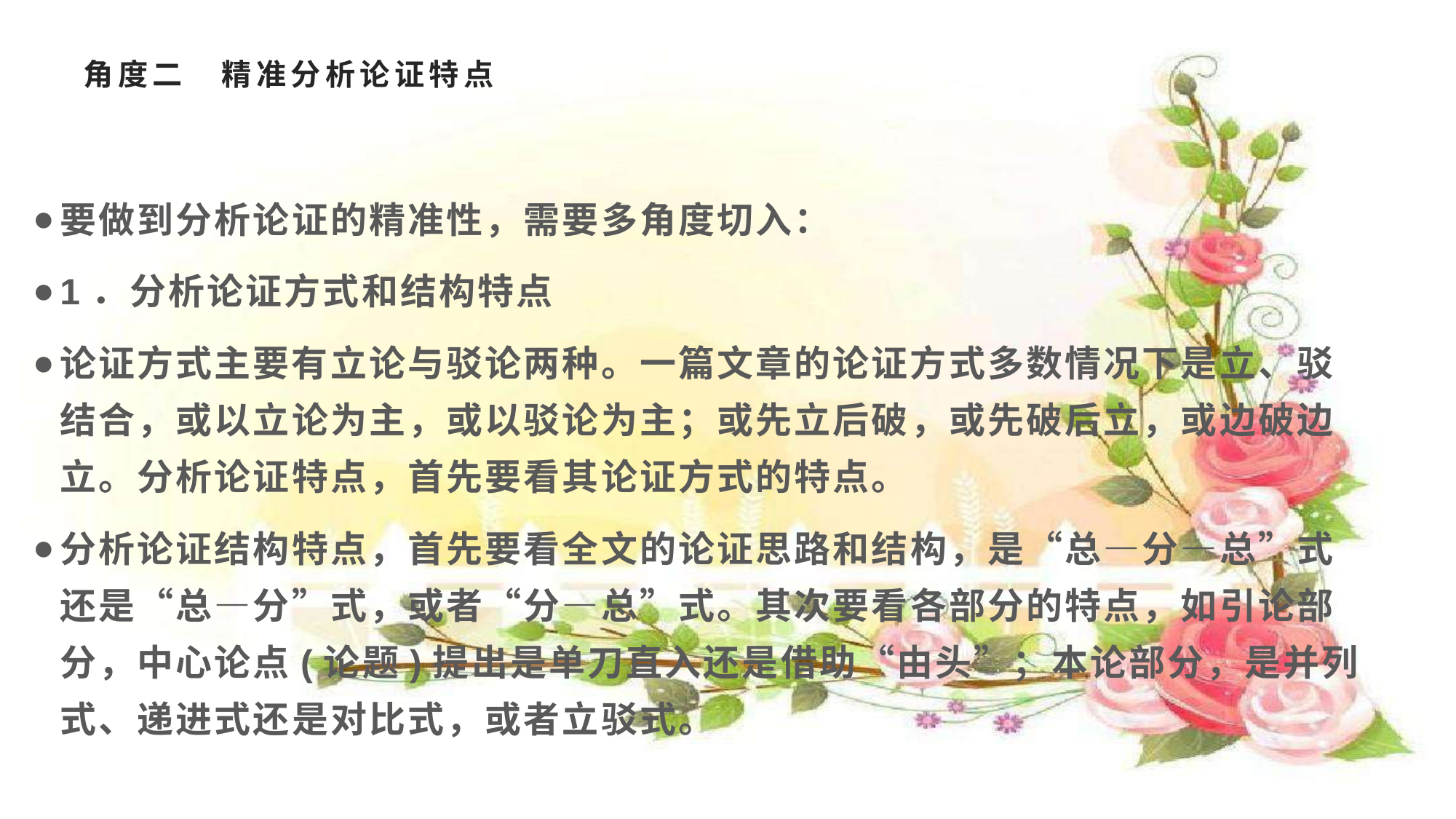

# 角度二　精准分析论证特点
要做到分析论证的精准性，需要多角度切入：
1．分析论证方式和结构特点
论证方式主要有立论与驳论两种。一篇文章的论证方式多数情况下是立、驳结合，或以立论为主，或以驳论为主；或先立后破，或先破后立，或边破边立。分析论证特点，首先要看其论证方式的特点。
分析论证结构特点，首先要看全文的论证思路和结构，是“总—分—总”式还是“总—分”式，或者“分—总”式。其次要看各部分的特点，如引论部分，中心论点(论题)提出是单刀直入还是借助“由头”；本论部分，是并列式、递进式还是对比式，或者立驳式。